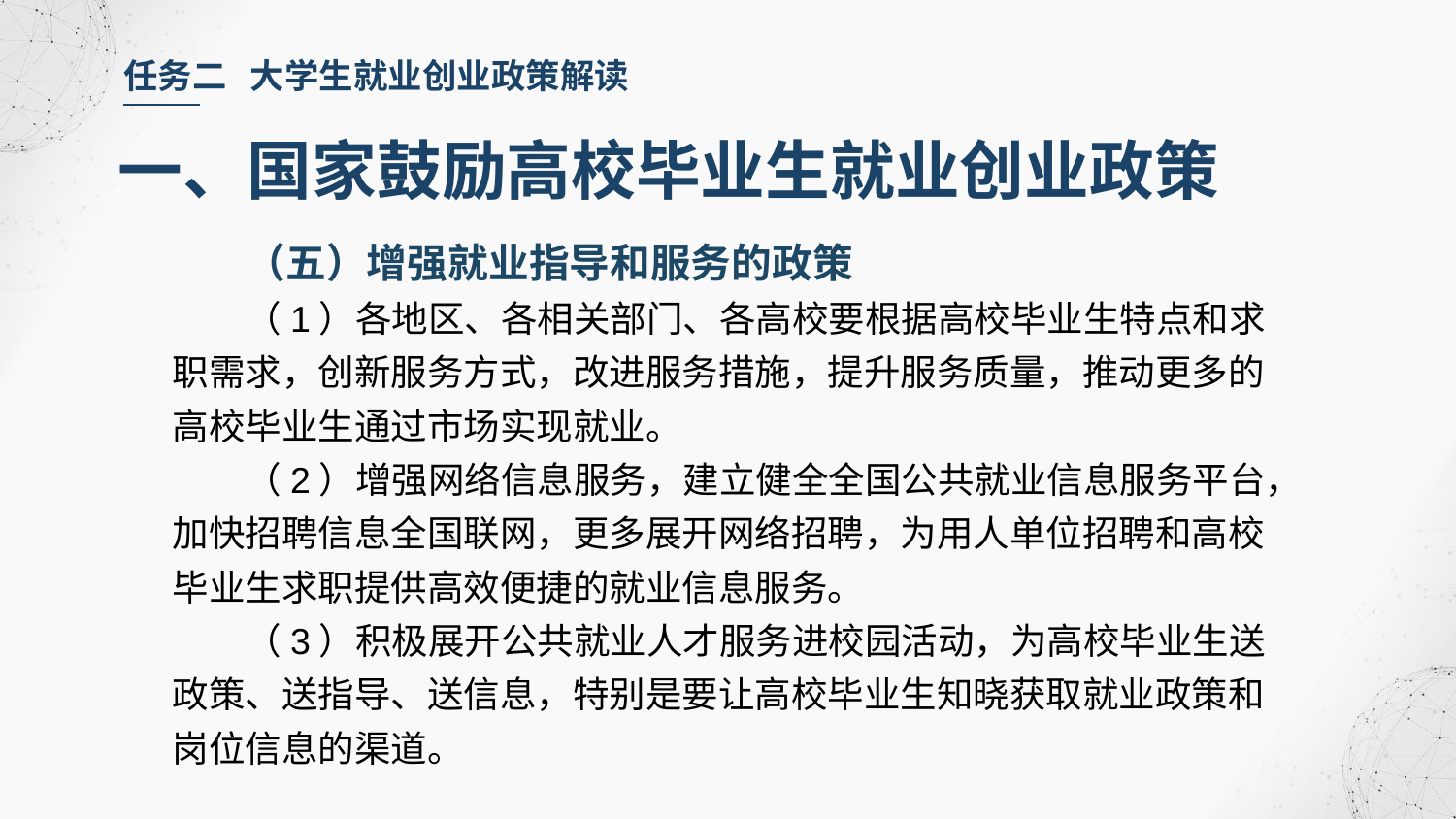

任务二   大学生就业创业政策解读
一、国家鼓励高校毕业生就业创业政策
（五）增强就业指导和服务的政策
（1）各地区、各相关部门、各高校要根据高校毕业生特点和求职需求，创新服务方式，改进服务措施，提升服务质量，推动更多的高校毕业生通过市场实现就业。
（2）增强网络信息服务，建立健全全国公共就业信息服务平台，加快招聘信息全国联网，更多展开网络招聘，为用人单位招聘和高校毕业生求职提供高效便捷的就业信息服务。
（3）积极展开公共就业人才服务进校园活动，为高校毕业生送政策、送指导、送信息，特别是要让高校毕业生知晓获取就业政策和岗位信息的渠道。